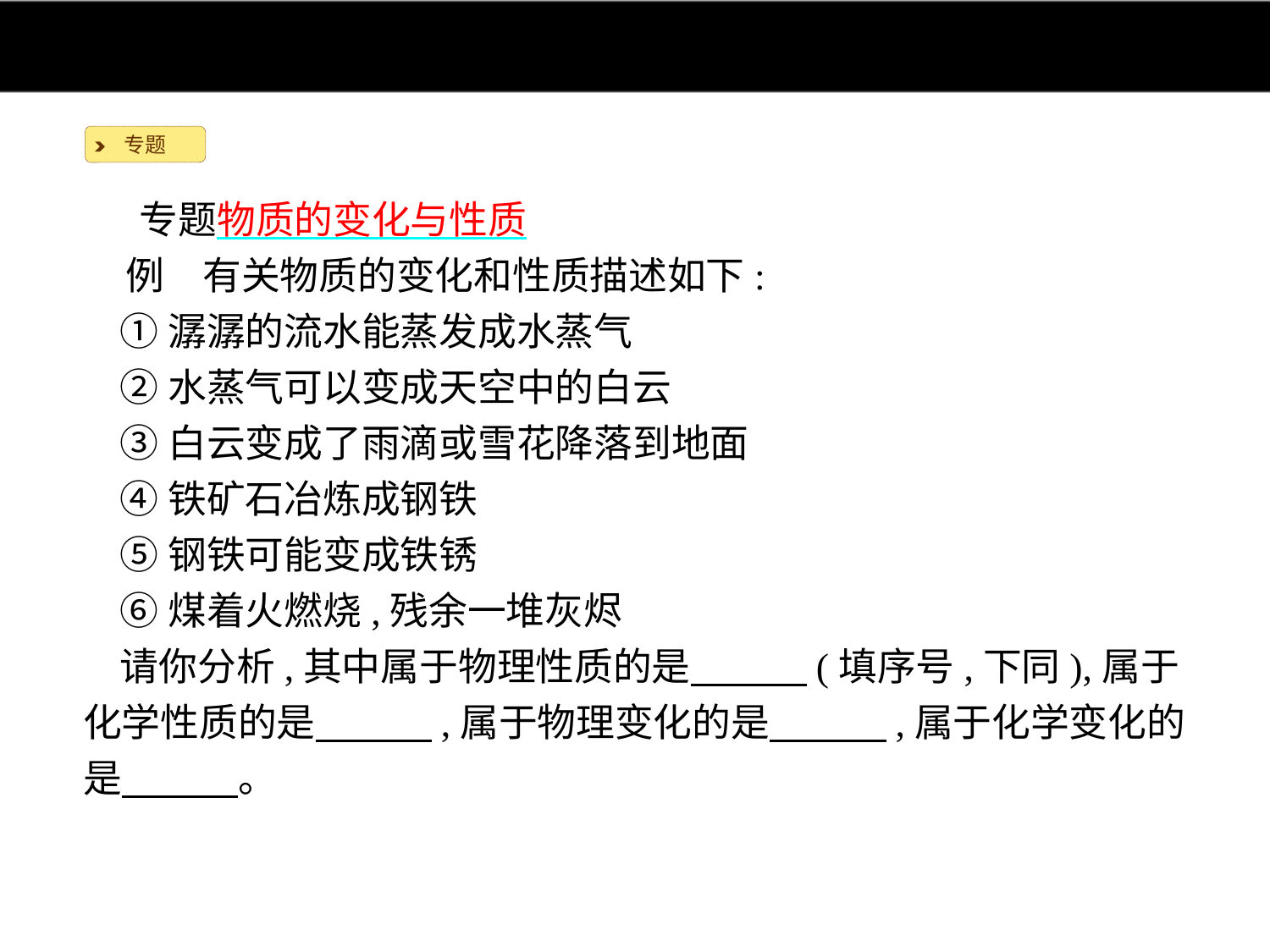

专题

专题物质的变化与性质
例　有关物质的变化和性质描述如下:
①潺潺的流水能蒸发成水蒸气
②水蒸气可以变成天空中的白云
③白云变成了雨滴或雪花降落到地面
④铁矿石冶炼成钢铁
⑤钢铁可能变成铁锈
⑥煤着火燃烧,残余一堆灰烬
请你分析,其中属于物理性质的是　　　(填序号,下同),属于化学性质的是　　　,属于物理变化的是　　　,属于化学变化的是　　　。